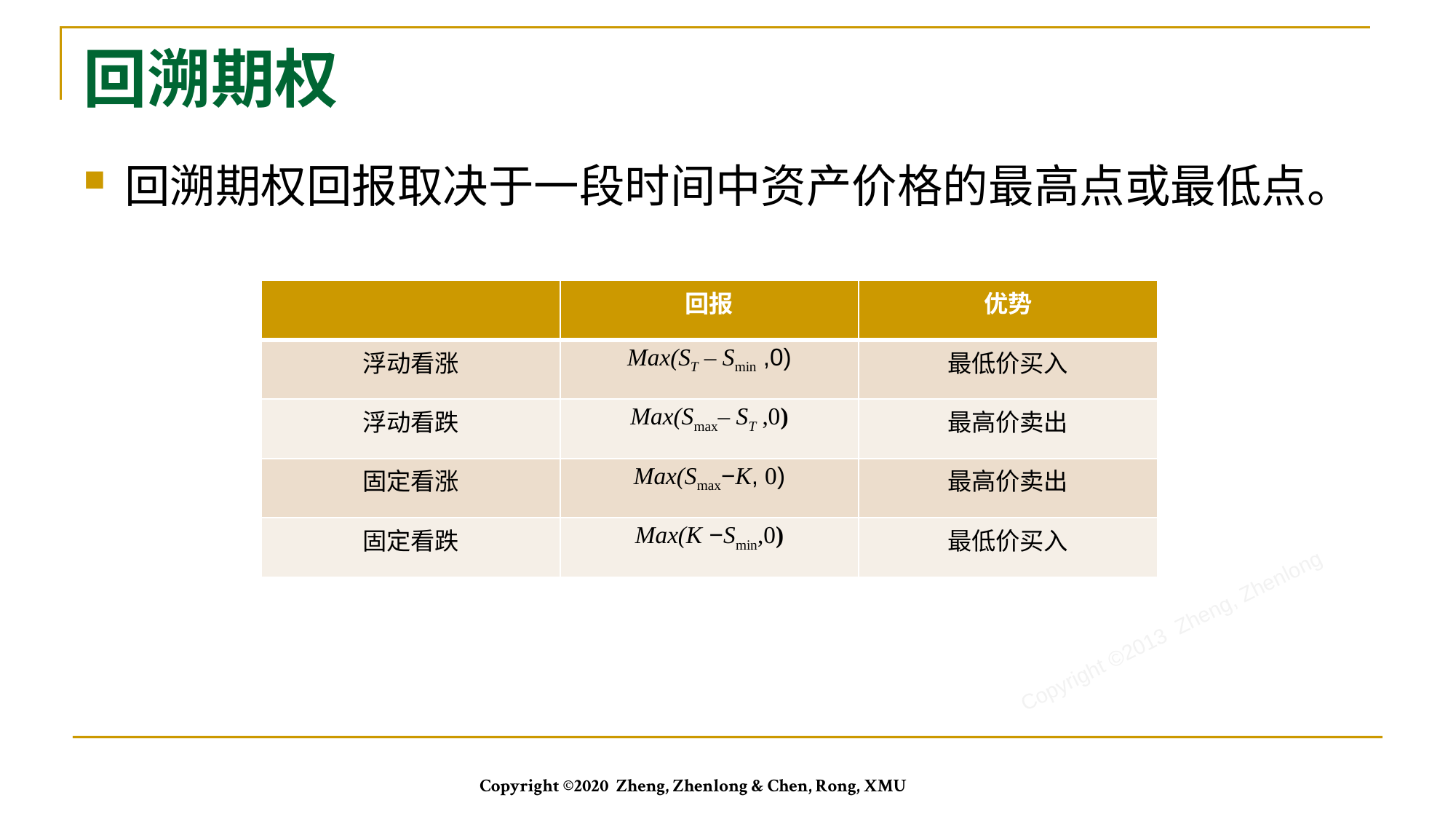

# 回溯期权
回溯期权回报取决于一段时间中资产价格的最高点或最低点。
|  | 回报 | 优势 |
| --- | --- | --- |
| 浮动看涨 | Max(ST – Smin ,0) | 最低价买入 |
| 浮动看跌 | Max(Smax– ST ,0) | 最高价卖出 |
| 固定看涨 | Max(Smax−K, 0) | 最高价卖出 |
| 固定看跌 | Max(K −Smin,0) | 最低价买入 |
Copyright ©2020  Zheng, Zhenlong & Chen, Rong, XMU